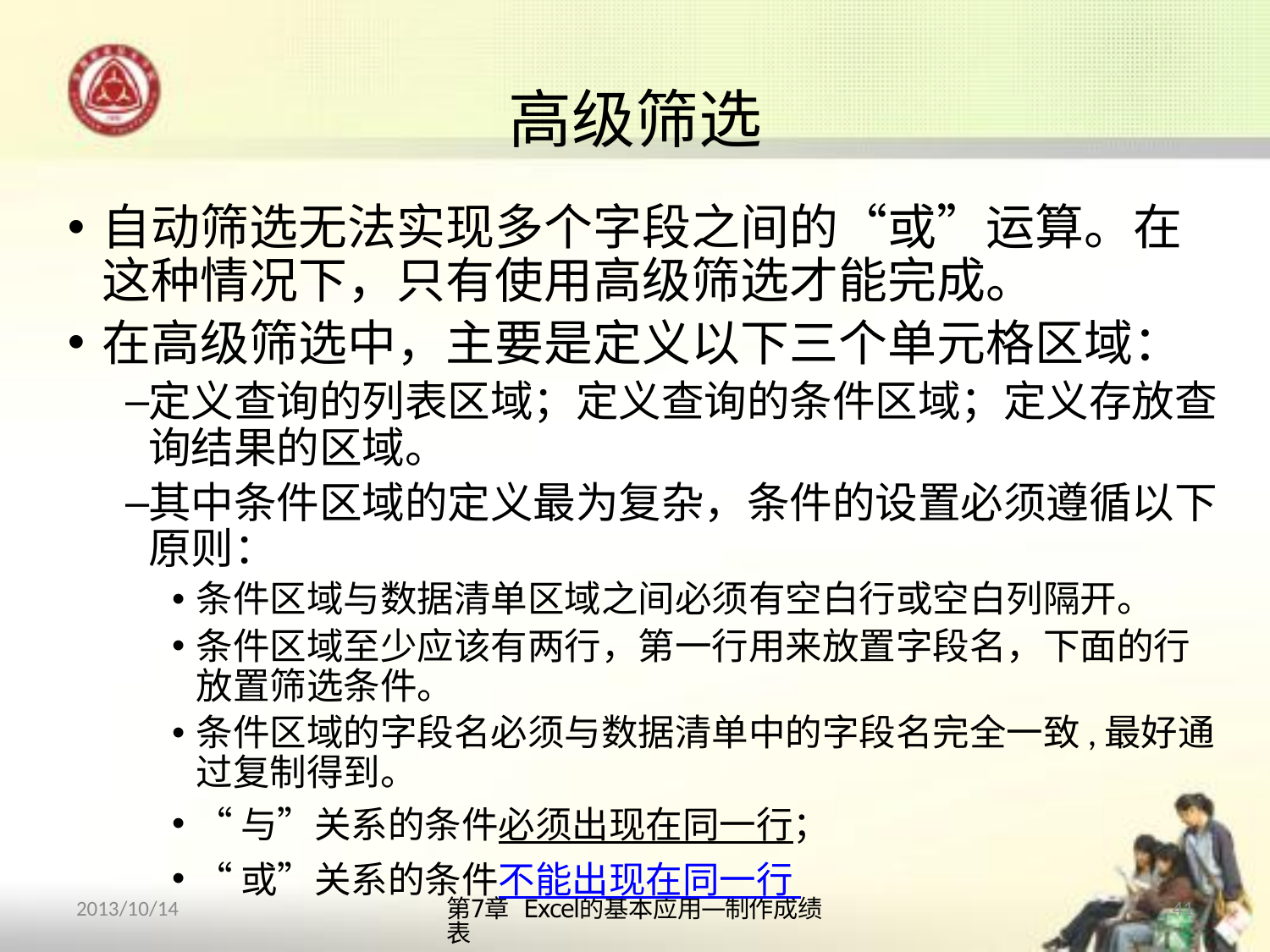

# 高级筛选
自动筛选无法实现多个字段之间的“或”运算。在这种情况下，只有使用高级筛选才能完成。
在高级筛选中，主要是定义以下三个单元格区域：
定义查询的列表区域；定义查询的条件区域；定义存放查询结果的区域。
其中条件区域的定义最为复杂，条件的设置必须遵循以下原则：
条件区域与数据清单区域之间必须有空白行或空白列隔开。
条件区域至少应该有两行，第一行用来放置字段名，下面的行放置筛选条件。
条件区域的字段名必须与数据清单中的字段名完全一致,最好通过复制得到。
“与”关系的条件必须出现在同一行；
“或”关系的条件不能出现在同一行
第7章  Excel的基本应用—制作成绩表
41
2013/10/14